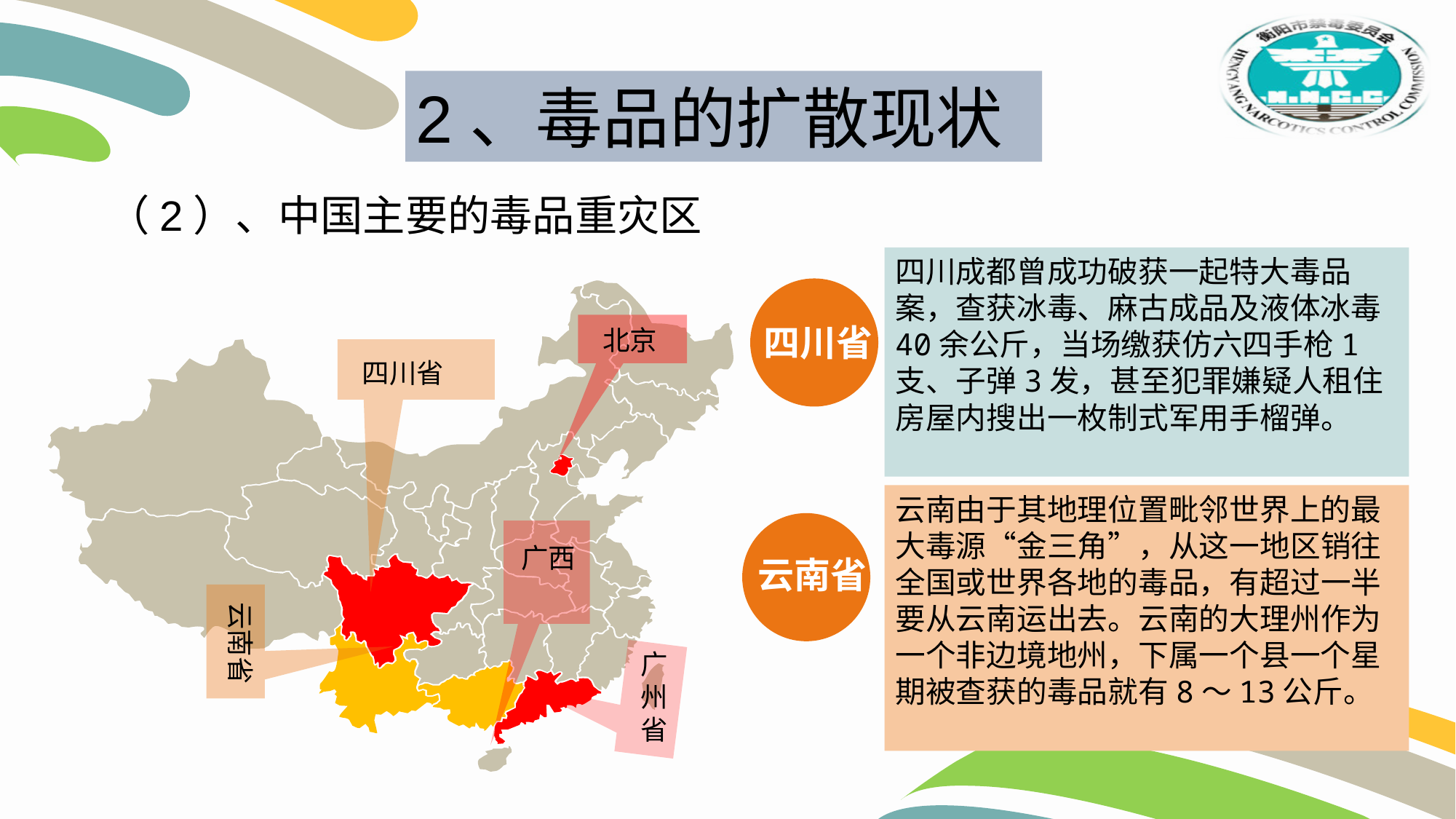

2、毒品的扩散现状

（2）、中国主要的毒品重灾区
四川成都曾成功破获一起特大毒品案，查获冰毒、麻古成品及液体冰毒40余公斤，当场缴获仿六四手枪1支、子弹3发，甚至犯罪嫌疑人租住房屋内搜出一枚制式军用手榴弹。

四川省

北京

四川省
云南由于其地理位置毗邻世界上的最大毒源“金三角”，从这一地区销往全国或世界各地的毒品，有超过一半要从云南运出去。云南的大理州作为一个非边境地州，下属一个县一个星期被查获的毒品就有8～13公斤。

云南省

广西
云南省

广州省